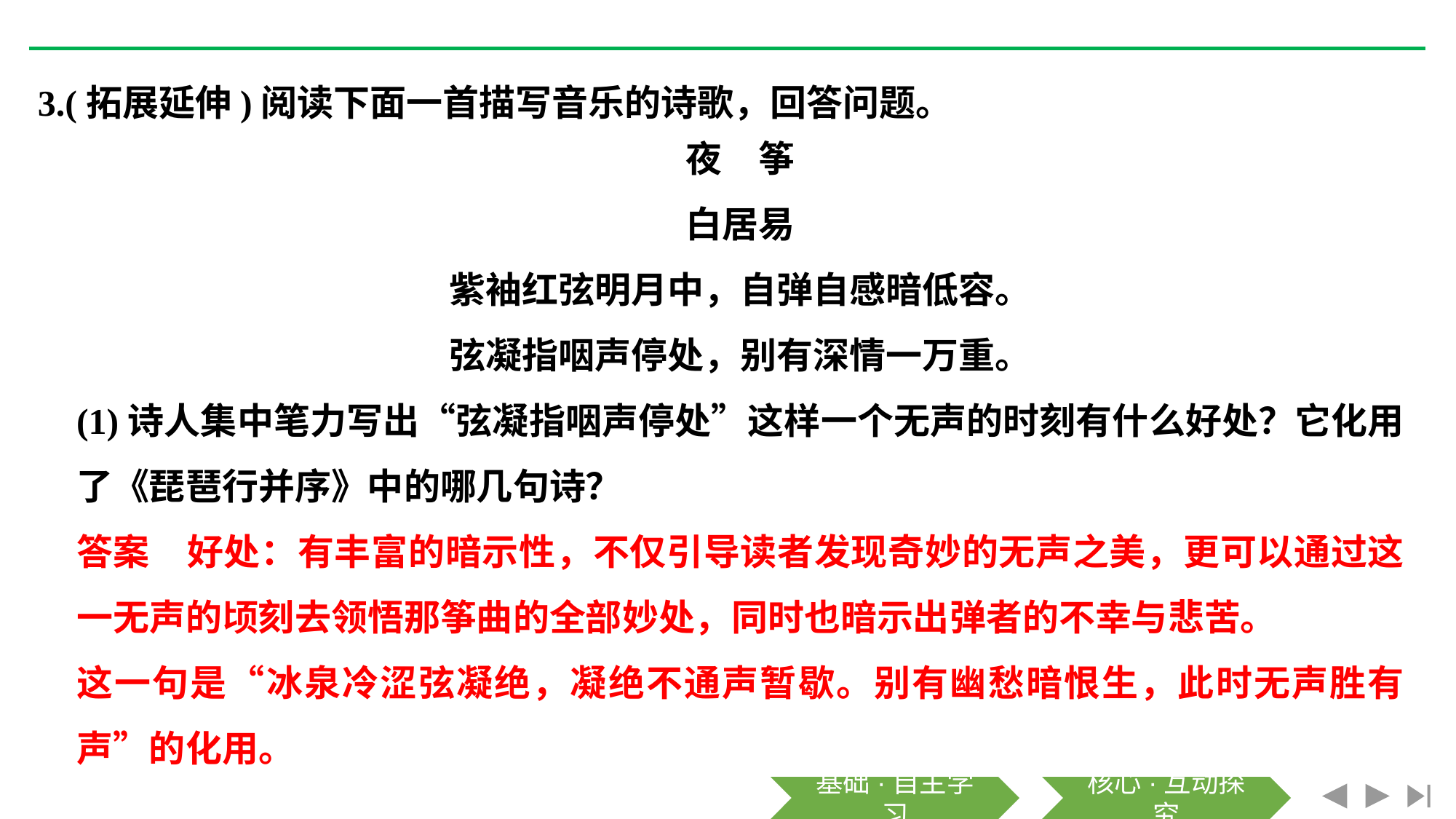

3.(拓展延伸)阅读下面一首描写音乐的诗歌，回答问题。
夜　筝
白居易
紫袖红弦明月中，自弹自感暗低容。
弦凝指咽声停处，别有深情一万重。
(1)诗人集中笔力写出“弦凝指咽声停处”这样一个无声的时刻有什么好处？它化用了《琵琶行并序》中的哪几句诗？
答案　好处：有丰富的暗示性，不仅引导读者发现奇妙的无声之美，更可以通过这一无声的顷刻去领悟那筝曲的全部妙处，同时也暗示出弹者的不幸与悲苦。
这一句是“冰泉冷涩弦凝绝，凝绝不通声暂歇。别有幽愁暗恨生，此时无声胜有声”的化用。